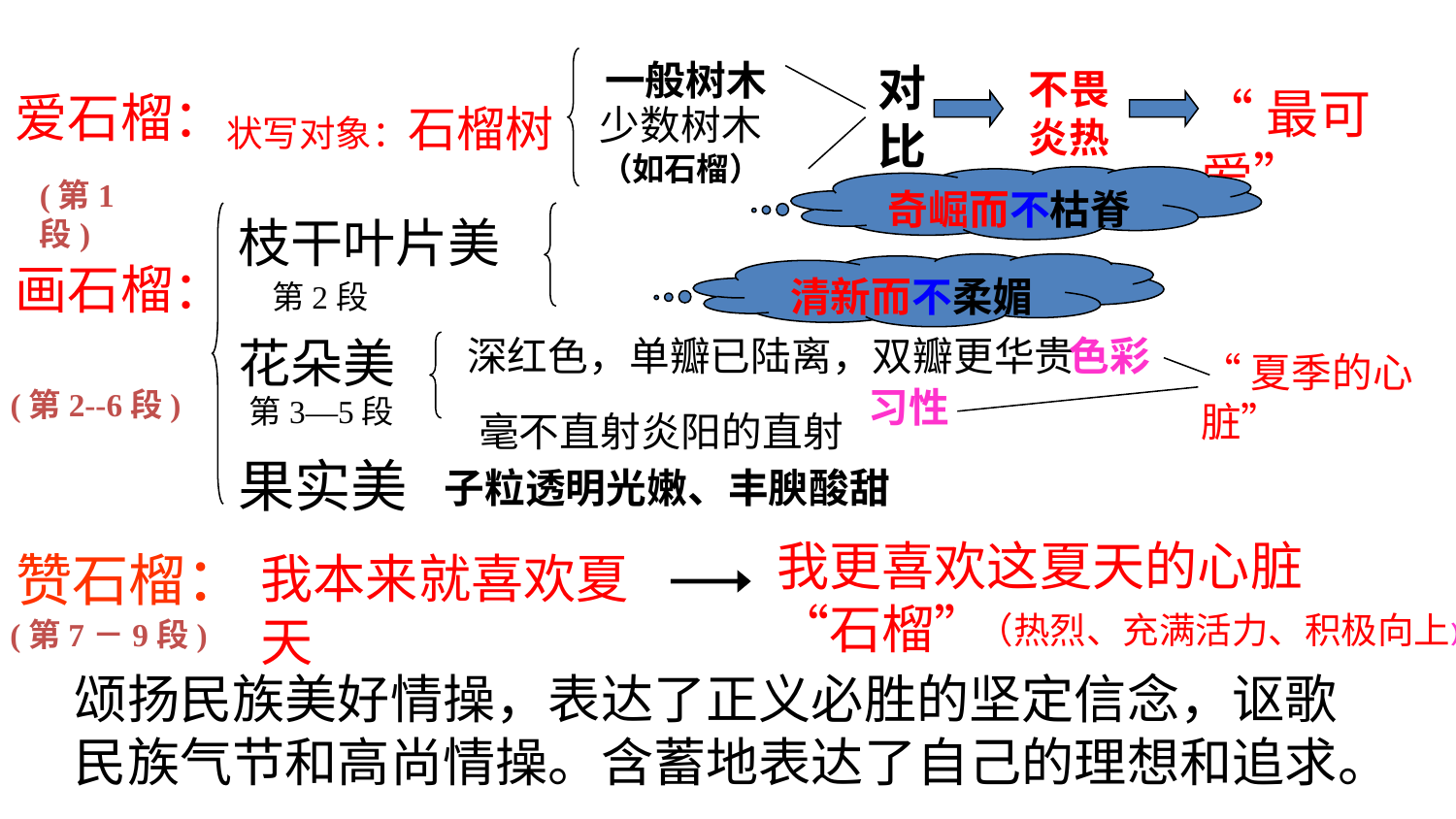

一般树木
对比
不畏炎热

“最可爱”
爱石榴：
状写对象：石榴树

少数树木（如石榴）

奇崛而不枯脊
(第1段)

枝干叶片美

画石榴：
清新而不柔媚
第2段
花朵美
深红色，单瓣已陆离，双瓣更华贵
色彩

“夏季的心脏”

习性
(第2--6段)
第3—5段

毫不直射炎阳的直射

果实美
子粒透明光嫩、丰腴酸甜
我更喜欢这夏天的心脏“石榴”
赞石榴：
我本来就喜欢夏天

（热烈、充满活力、积极向上）
(第7－9段)
颂扬民族美好情操，表达了正义必胜的坚定信念，讴歌民族气节和高尚情操。含蓄地表达了自己的理想和追求。